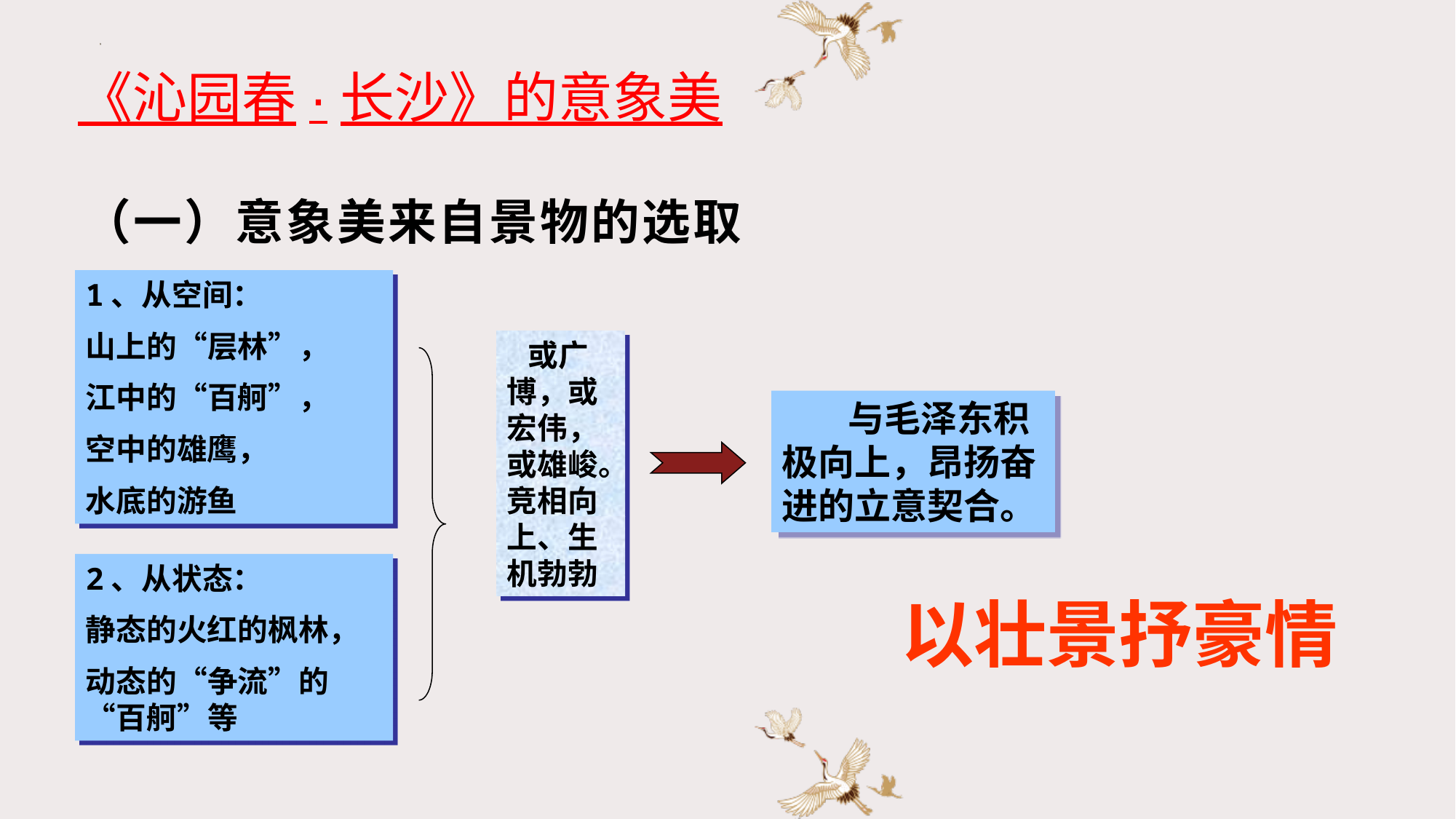

《沁园春·长沙》的意象美
（一）意象美来自景物的选取
1、从空间：
山上的“层林”，
江中的“百舸”，
空中的雄鹰，
水底的游鱼
  或广博，或宏伟，或雄峻。竞相向上、生机勃勃

       与毛泽东积极向上，昂扬奋进的立意契合。

2、从状态：
静态的火红的枫林，
动态的“争流”的“百舸”等
以壮景抒豪情